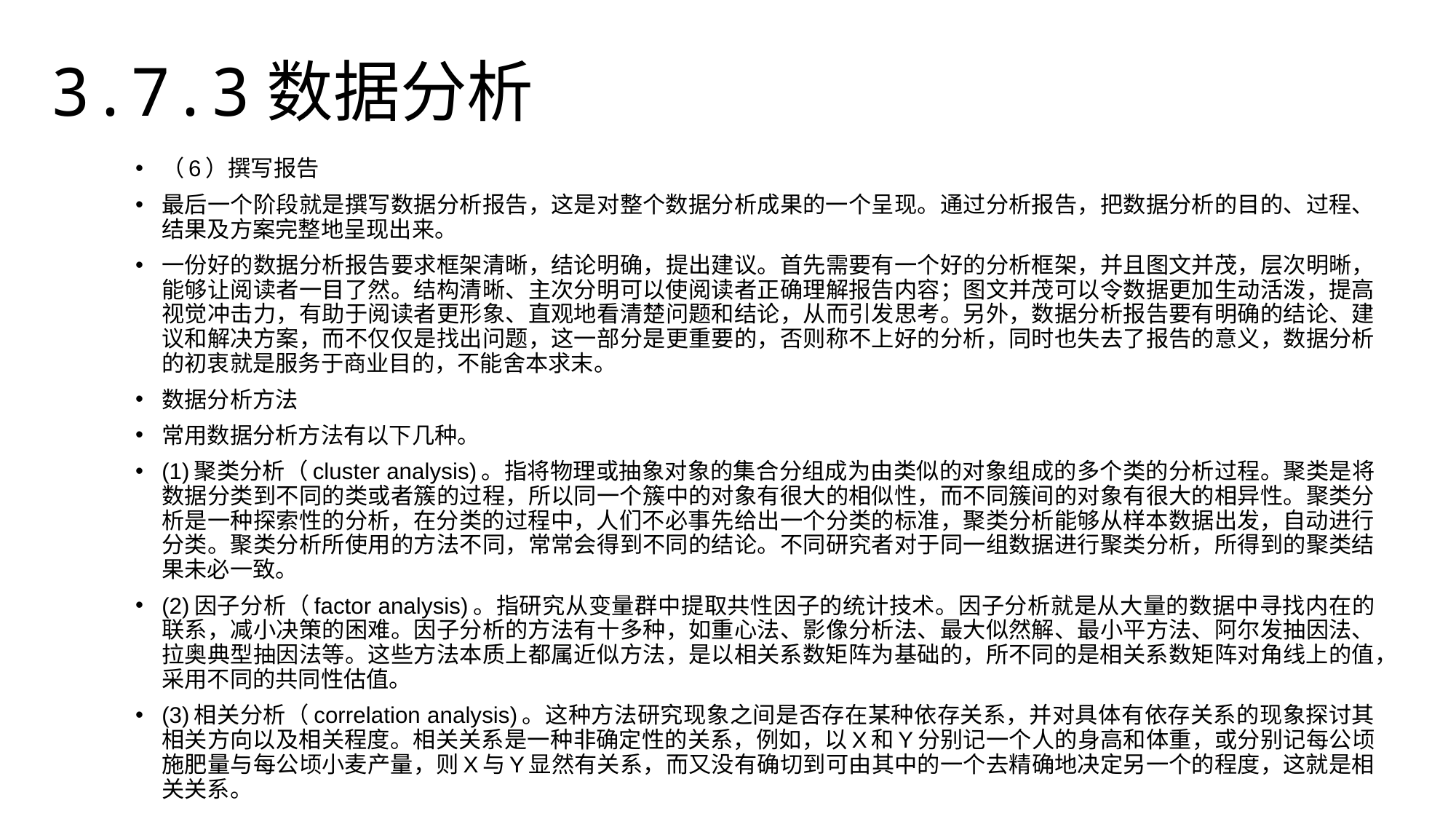

3.7.3数据分析
（6）撰写报告
最后一个阶段就是撰写数据分析报告，这是对整个数据分析成果的一个呈现。通过分析报告，把数据分析的目的、过程、结果及方案完整地呈现出来。
一份好的数据分析报告要求框架清晰，结论明确，提出建议。首先需要有一个好的分析框架，并且图文并茂，层次明晰，能够让阅读者一目了然。结构清晰、主次分明可以使阅读者正确理解报告内容；图文并茂可以令数据更加生动活泼，提高视觉冲击力，有助于阅读者更形象、直观地看清楚问题和结论，从而引发思考。另外，数据分析报告要有明确的结论、建议和解决方案，而不仅仅是找出问题，这一部分是更重要的，否则称不上好的分析，同时也失去了报告的意义，数据分析的初衷就是服务于商业目的，不能舍本求末。
数据分析方法
常用数据分析方法有以下几种。
(1)聚类分析（cluster analysis)。指将物理或抽象对象的集合分组成为由类似的对象组成的多个类的分析过程。聚类是将数据分类到不同的类或者簇的过程，所以同一个簇中的对象有很大的相似性，而不同簇间的对象有很大的相异性。聚类分析是一种探索性的分析，在分类的过程中，人们不必事先给出一个分类的标准，聚类分析能够从样本数据出发，自动进行分类。聚类分析所使用的方法不同，常常会得到不同的结论。不同研究者对于同一组数据进行聚类分析，所得到的聚类结果未必一致。
(2)因子分析（factor analysis)。指研究从变量群中提取共性因子的统计技术。因子分析就是从大量的数据中寻找内在的联系，减小决策的困难。因子分析的方法有十多种，如重心法、影像分析法、最大似然解、最小平方法、阿尔发抽因法、拉奥典型抽因法等。这些方法本质上都属近似方法，是以相关系数矩阵为基础的，所不同的是相关系数矩阵对角线上的值，采用不同的共同性估值。
(3)相关分析（correlation analysis)。这种方法研究现象之间是否存在某种依存关系，并对具体有依存关系的现象探讨其相关方向以及相关程度。相关关系是一种非确定性的关系，例如，以X和Y分别记一个人的身高和体重，或分别记每公顷施肥量与每公顷小麦产量，则X与Y显然有关系，而又没有确切到可由其中的一个去精确地决定另一个的程度，这就是相关关系。